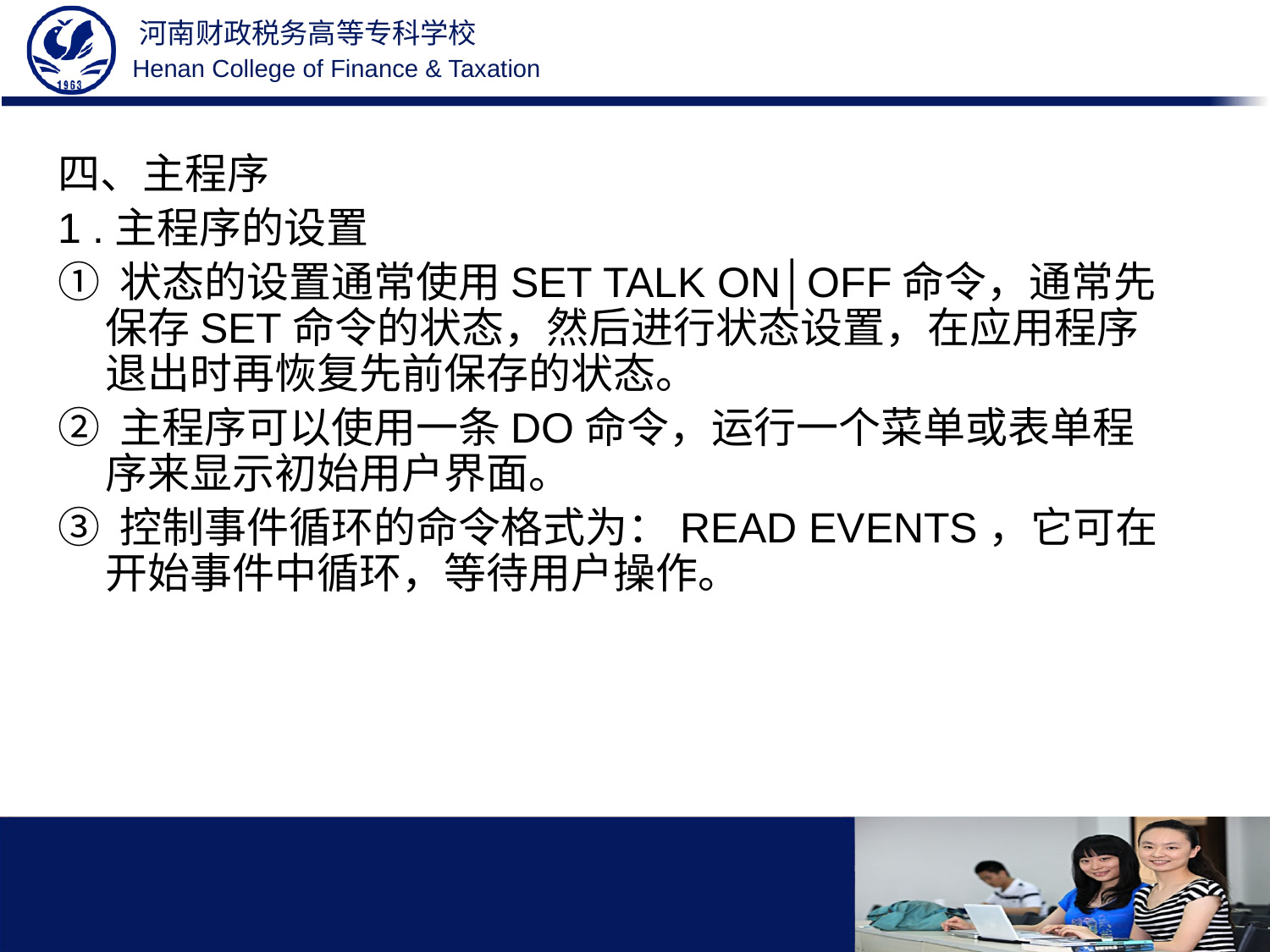

四、主程序
1 .主程序的设置
① 状态的设置通常使用SET TALK ON│OFF命令，通常先保存SET命令的状态，然后进行状态设置，在应用程序退出时再恢复先前保存的状态。
② 主程序可以使用一条DO命令，运行一个菜单或表单程序来显示初始用户界面。
③ 控制事件循环的命令格式为：READ EVENTS，它可在开始事件中循环，等待用户操作。